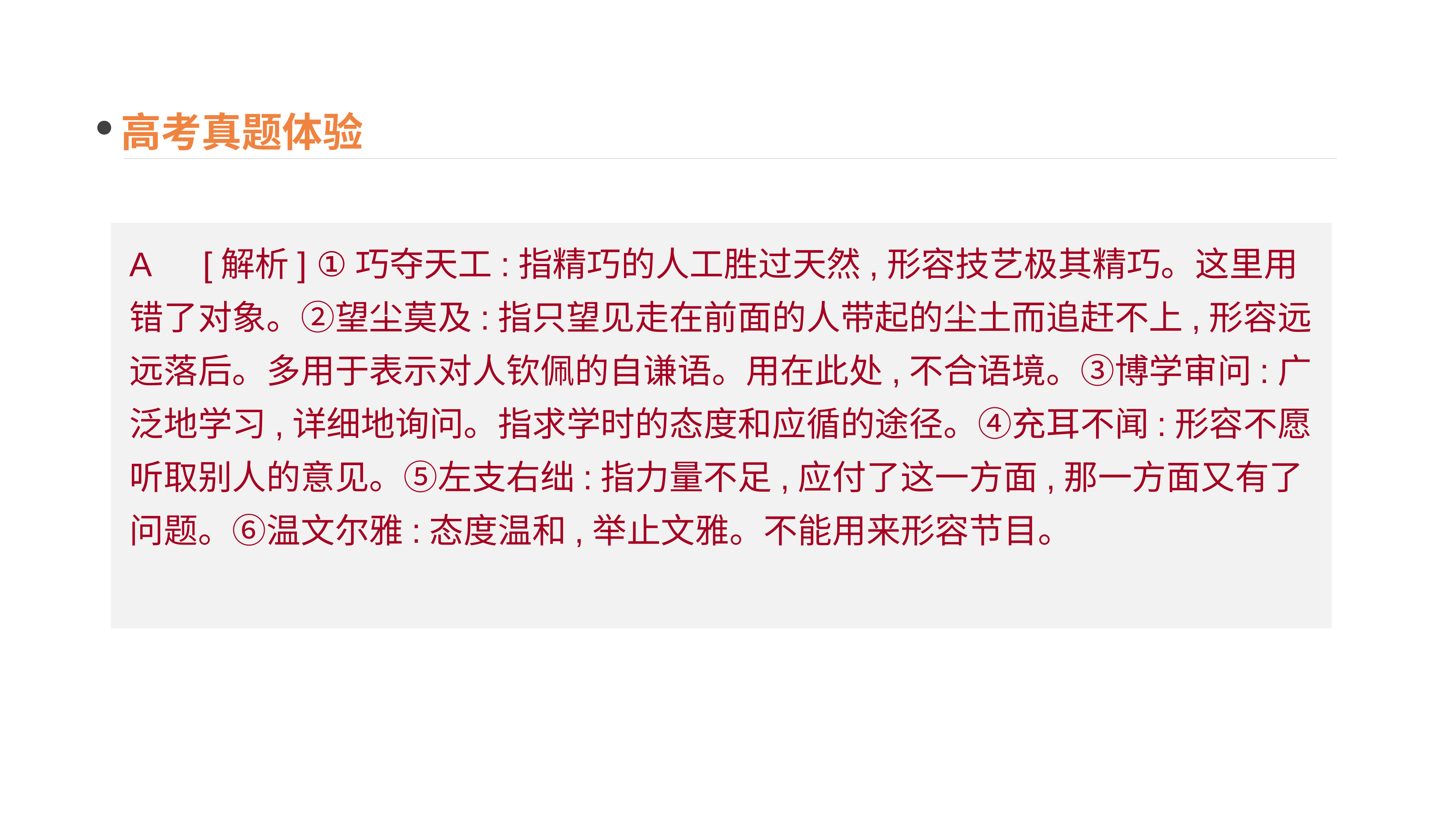

高考真题体验

A　[解析] ①巧夺天工:指精巧的人工胜过天然,形容技艺极其精巧。这里用错了对象。②望尘莫及:指只望见走在前面的人带起的尘土而追赶不上,形容远远落后。多用于表示对人钦佩的自谦语。用在此处,不合语境。③博学审问:广泛地学习,详细地询问。指求学时的态度和应循的途径。④充耳不闻:形容不愿听取别人的意见。⑤左支右绌:指力量不足,应付了这一方面,那一方面又有了问题。⑥温文尔雅:态度温和,举止文雅。不能用来形容节目。